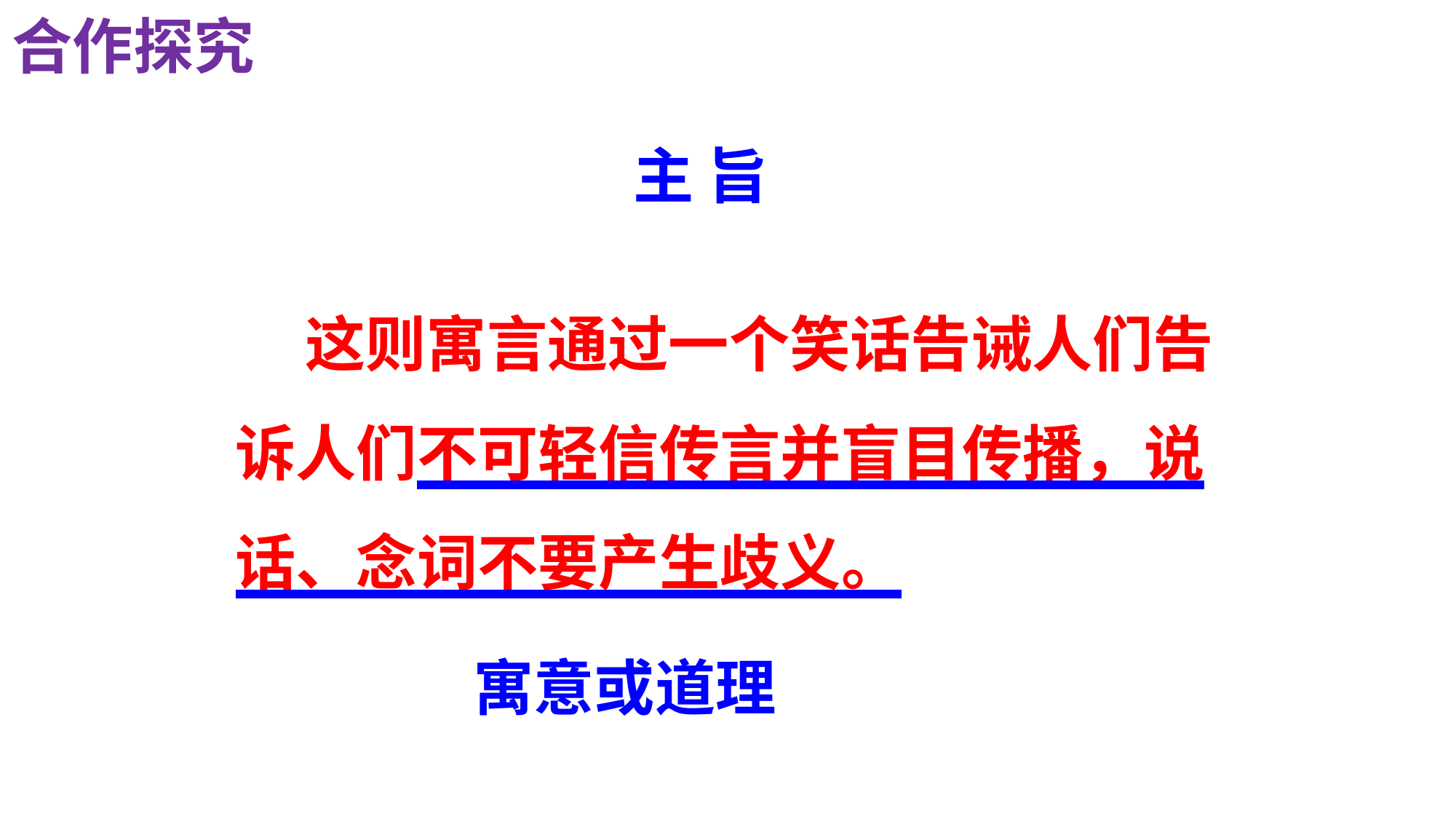

合作探究
主 旨
    这则寓言通过一个笑话告诫人们告诉人们不可轻信传言并盲目传播，说话、念词不要产生歧义。

寓意或道理